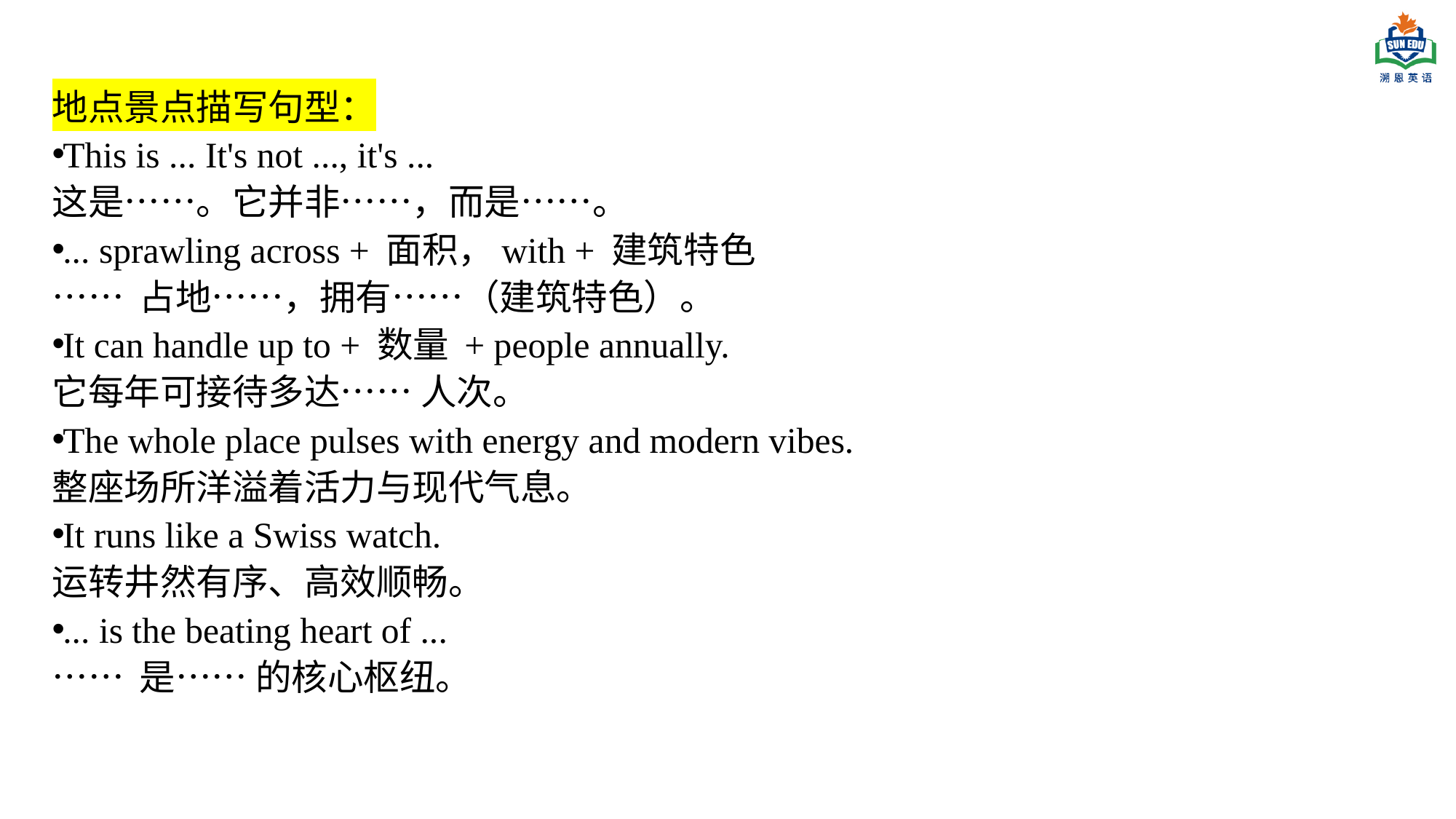

地点景点描写句型：
This is ... It's not ..., it's ...
这是……。它并非……，而是……。
... sprawling across + 面积，with + 建筑特色
…… 占地……，拥有……（建筑特色）。
It can handle up to + 数量 + people annually.
它每年可接待多达…… 人次。
The whole place pulses with energy and modern vibes.
整座场所洋溢着活力与现代气息。
It runs like a Swiss watch.
运转井然有序、高效顺畅。
... is the beating heart of ...
…… 是…… 的核心枢纽。